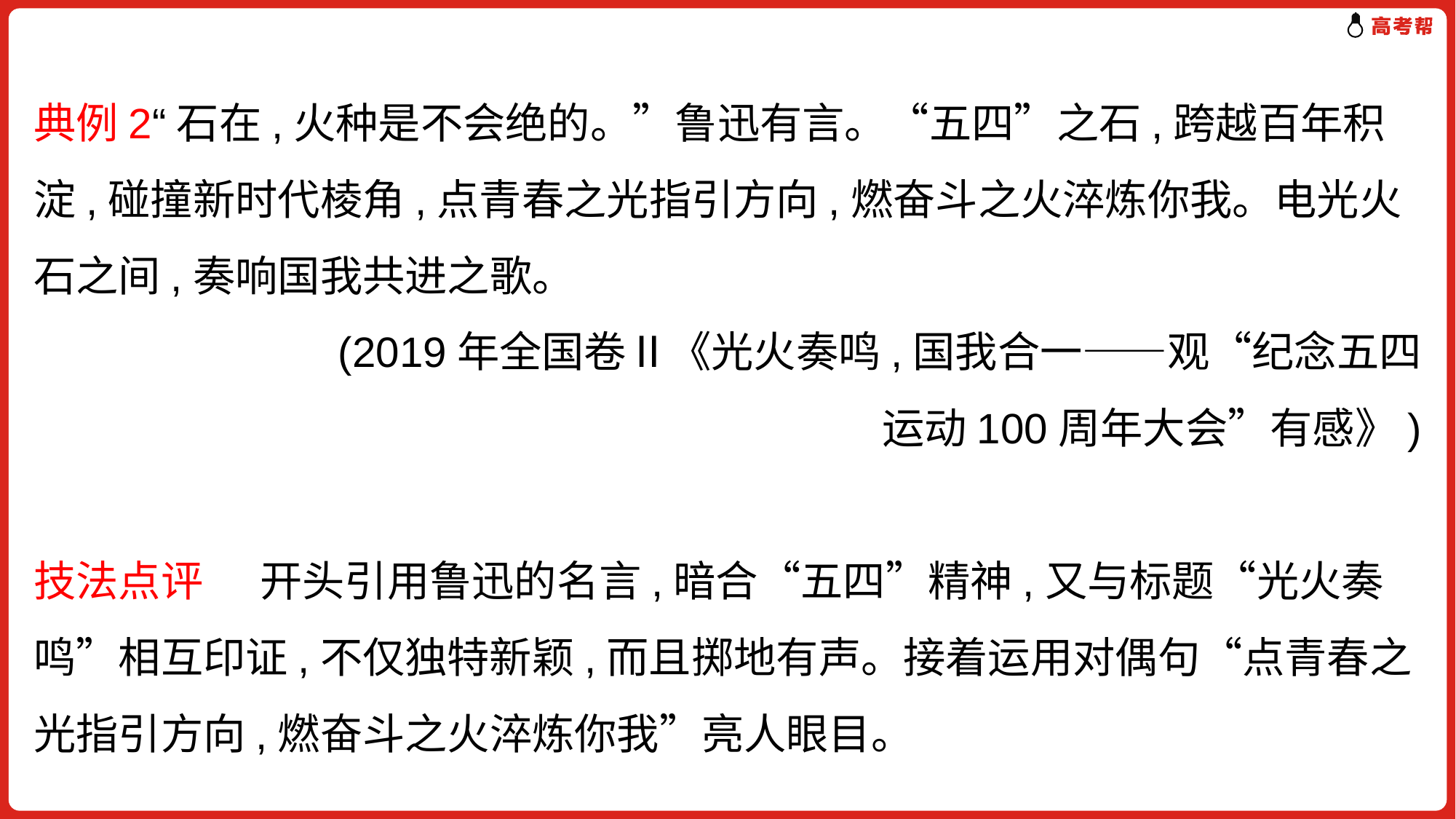

典例2“石在,火种是不会绝的。”鲁迅有言。“五四”之石,跨越百年积淀,碰撞新时代棱角,点青春之光指引方向,燃奋斗之火淬炼你我。电光火石之间,奏响国我共进之歌。
(2019年全国卷Ⅱ《光火奏鸣,国我合一——观“纪念五四
运动100周年大会”有感》)

技法点评      开头引用鲁迅的名言,暗合“五四”精神,又与标题“光火奏鸣”相互印证,不仅独特新颖,而且掷地有声。接着运用对偶句“点青春之光指引方向,燃奋斗之火淬炼你我”亮人眼目。